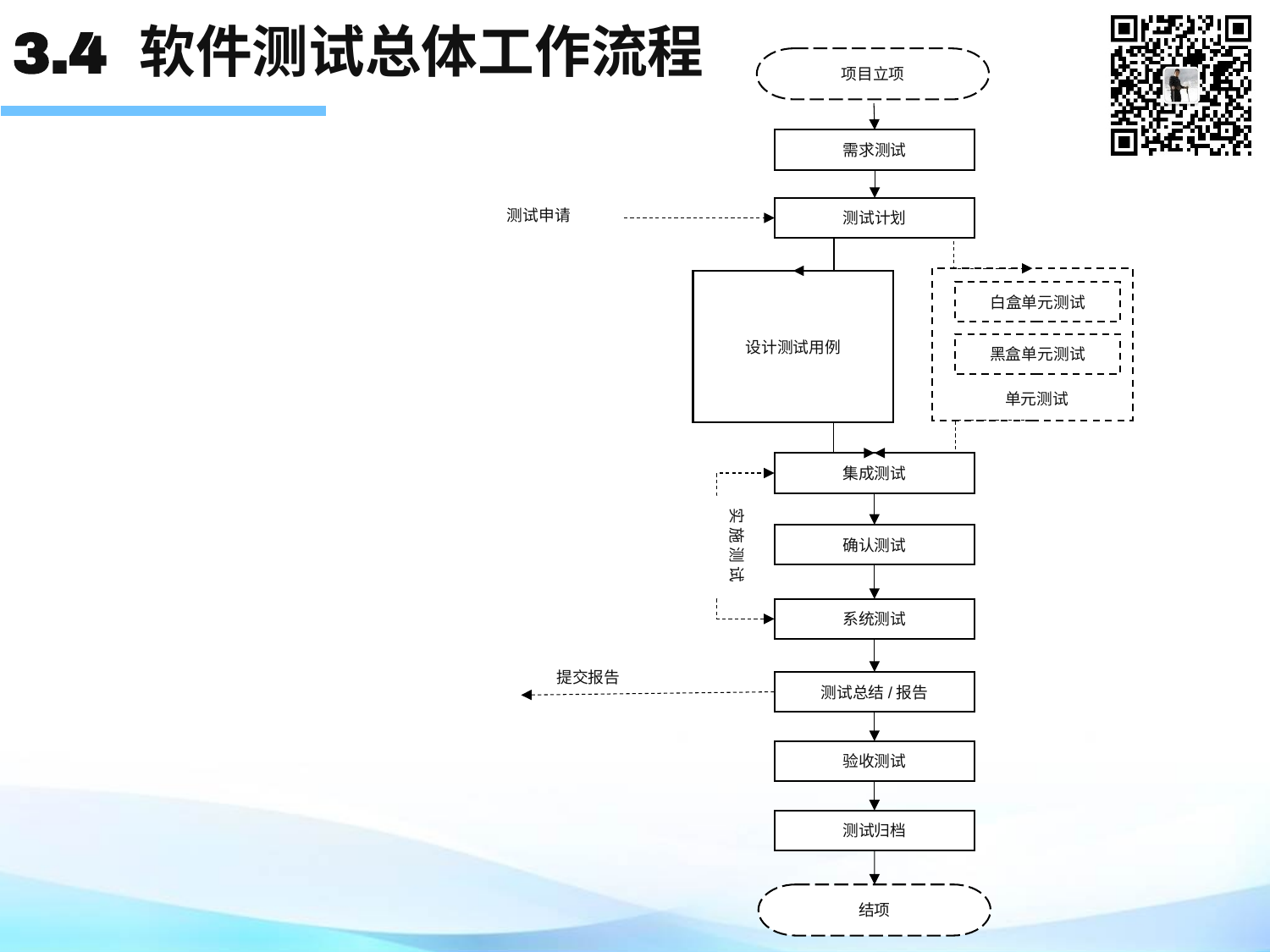

# 3.4 软件测试总体工作流程

项目立项
需求测试
测试计划
测试申请

白盒单元测试
黑盒单元测试
单元测试
设计测试用例
集成测试
实 施 测 试
确认测试
系统测试
提交报告
测试总结/报告
验收测试
测试归档
结项